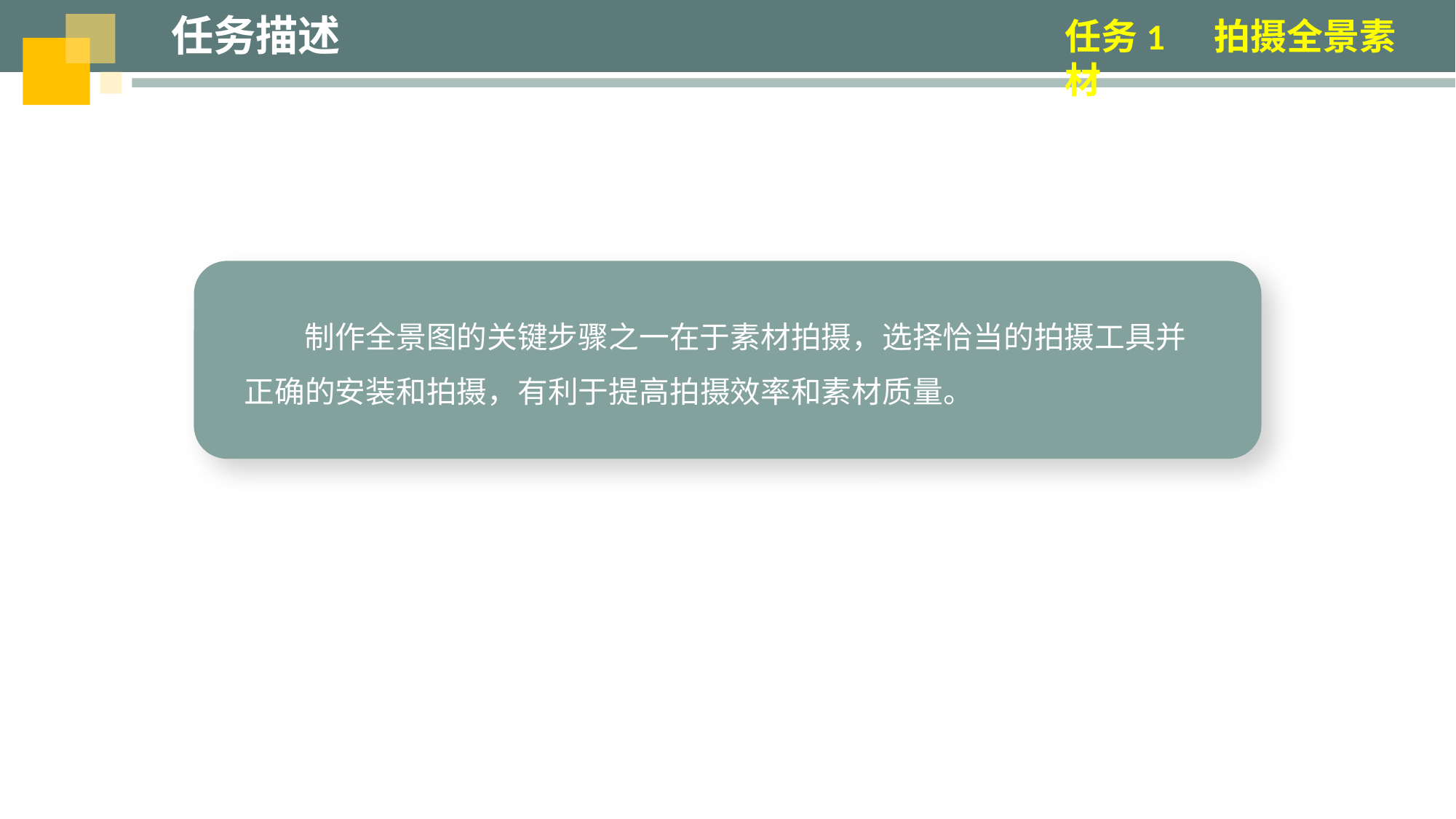

任务描述
任务1     拍摄全景素材

制作全景图的关键步骤之一在于素材拍摄，选择恰当的拍摄工具并正确的安装和拍摄，有利于提高拍摄效率和素材质量。